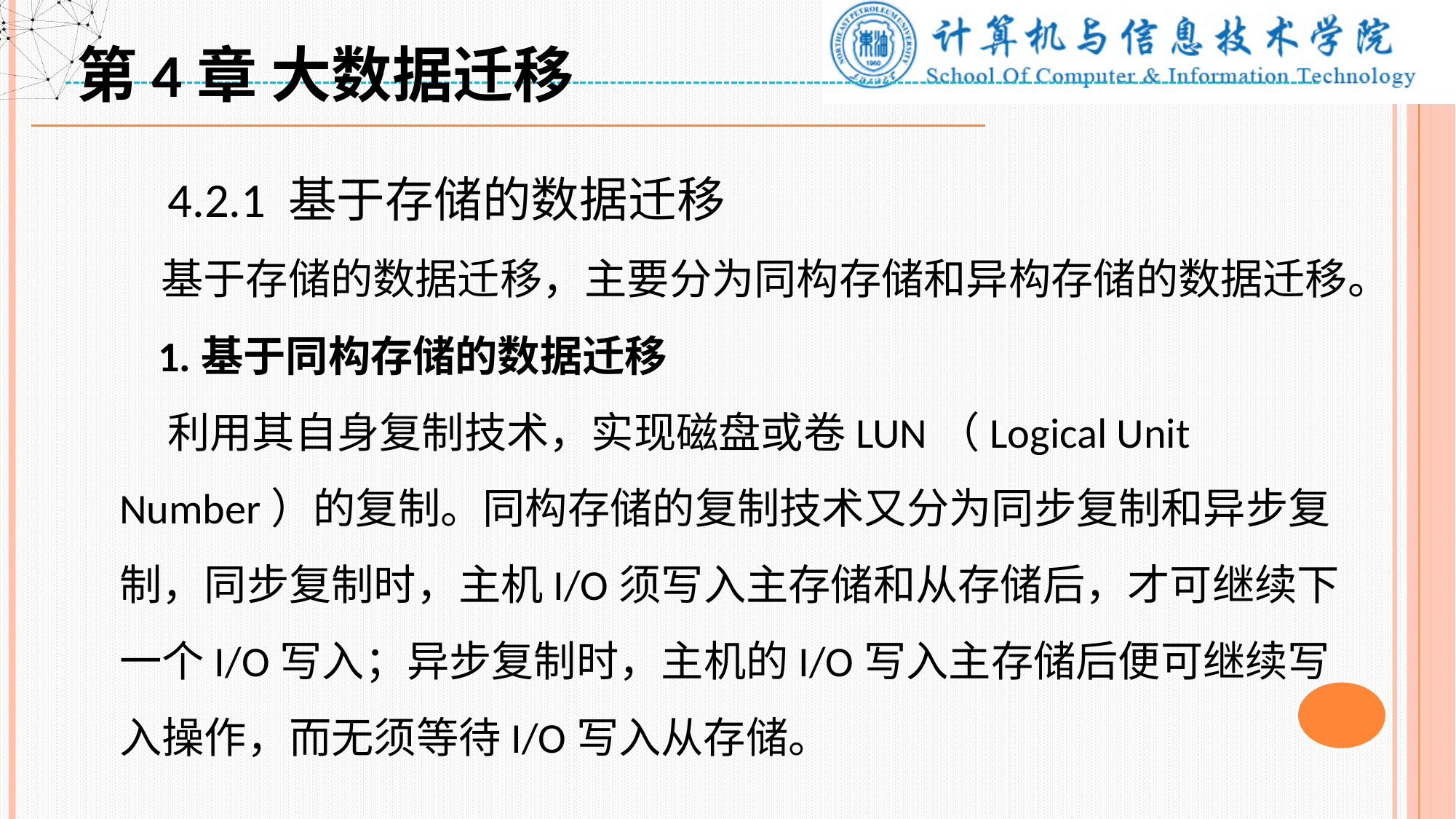

第4章 大数据迁移
     4.2.1 基于存储的数据迁移
    基于存储的数据迁移，主要分为同构存储和异构存储的数据迁移。
    1.基于同构存储的数据迁移
    利用其自身复制技术，实现磁盘或卷LUN（Logical Unit Number）的复制。同构存储的复制技术又分为同步复制和异步复制，同步复制时，主机I/O须写入主存储和从存储后，才可继续下一个I/O写入；异步复制时，主机的I/O写入主存储后便可继续写入操作，而无须等待I/O写入从存储。